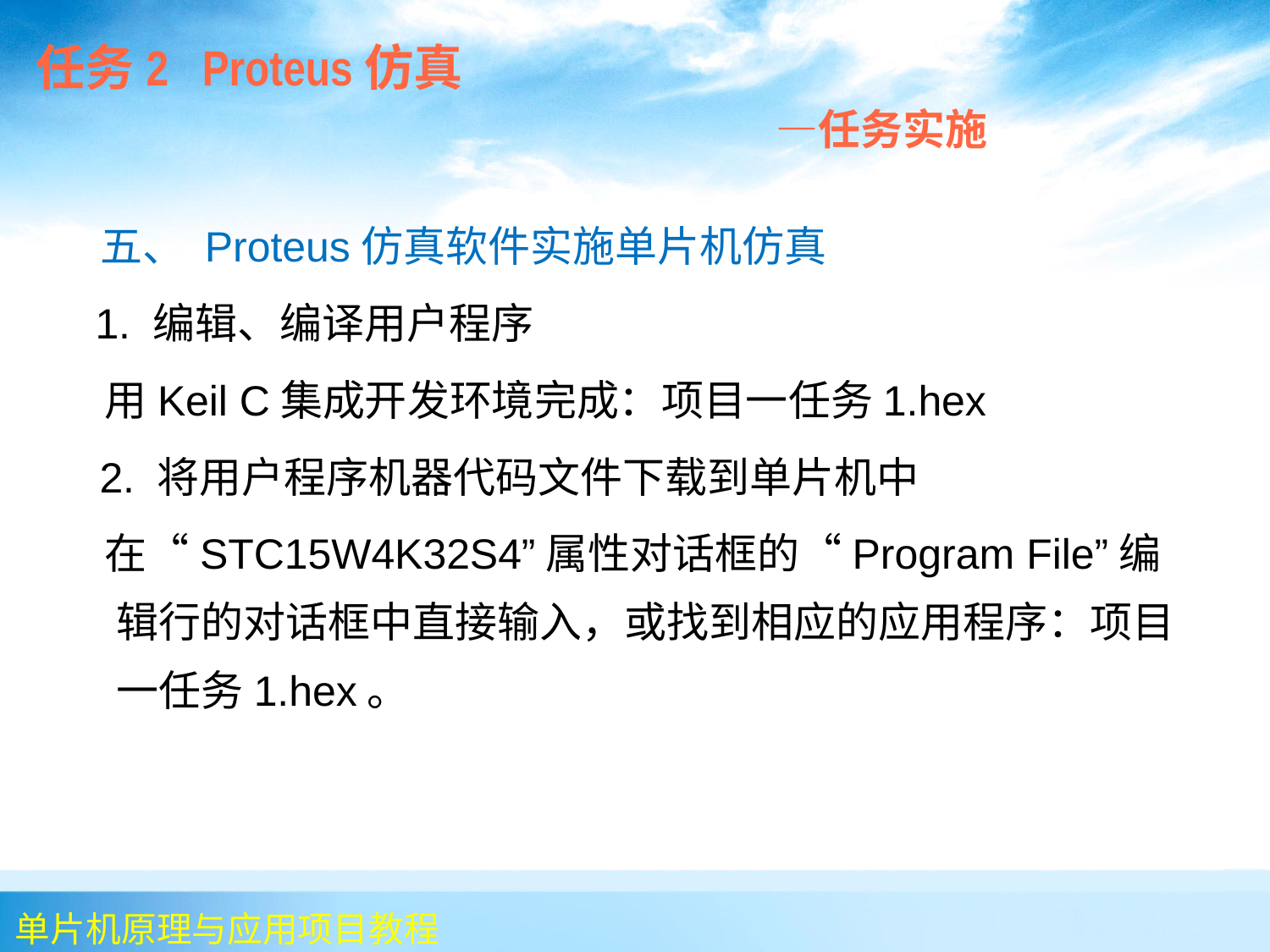

任务2   Proteus仿真
                                                                  —任务实施
  五、 Proteus仿真软件实施单片机仿真
  1. 编辑、编译用户程序
  用Keil C集成开发环境完成：项目一任务1.hex
  2. 将用户程序机器代码文件下载到单片机中
  在“STC15W4K32S4”属性对话框的“Program File”编辑行的对话框中直接输入，或找到相应的应用程序：项目一任务1.hex。